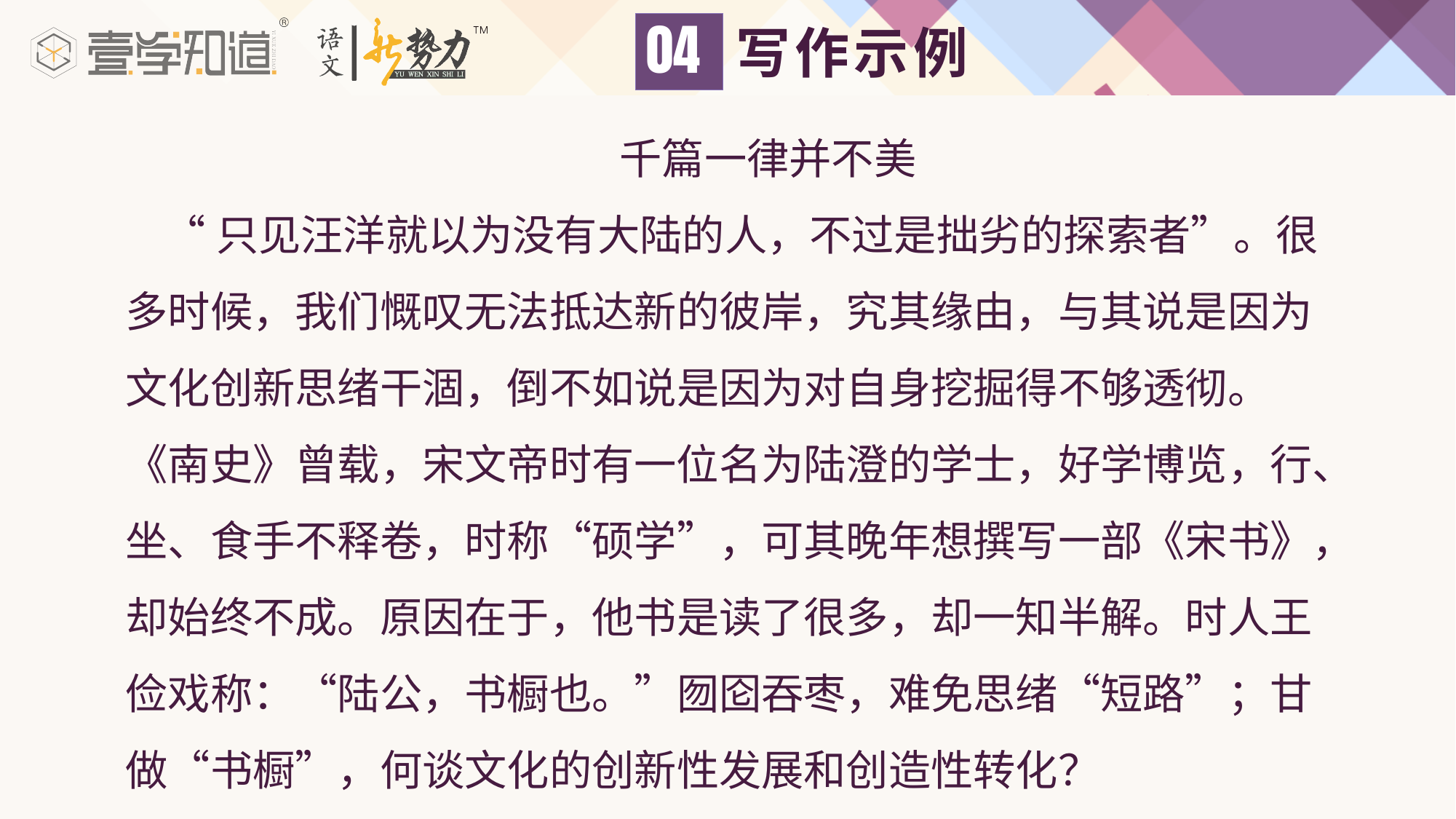

写作示例
04
        千篇一律并不美
    “只见汪洋就以为没有大陆的人，不过是拙劣的探索者”。很多时候，我们慨叹无法抵达新的彼岸，究其缘由，与其说是因为文化创新思绪干涸，倒不如说是因为对自身挖掘得不够透彻。《南史》曾载，宋文帝时有一位名为陆澄的学士，好学博览，行、坐、食手不释卷，时称“硕学”，可其晚年想撰写一部《宋书》，却始终不成。原因在于，他书是读了很多，却一知半解。时人王俭戏称：“陆公，书橱也。”囫囵吞枣，难免思绪“短路”；甘做“书橱”，何谈文化的创新性发展和创造性转化？